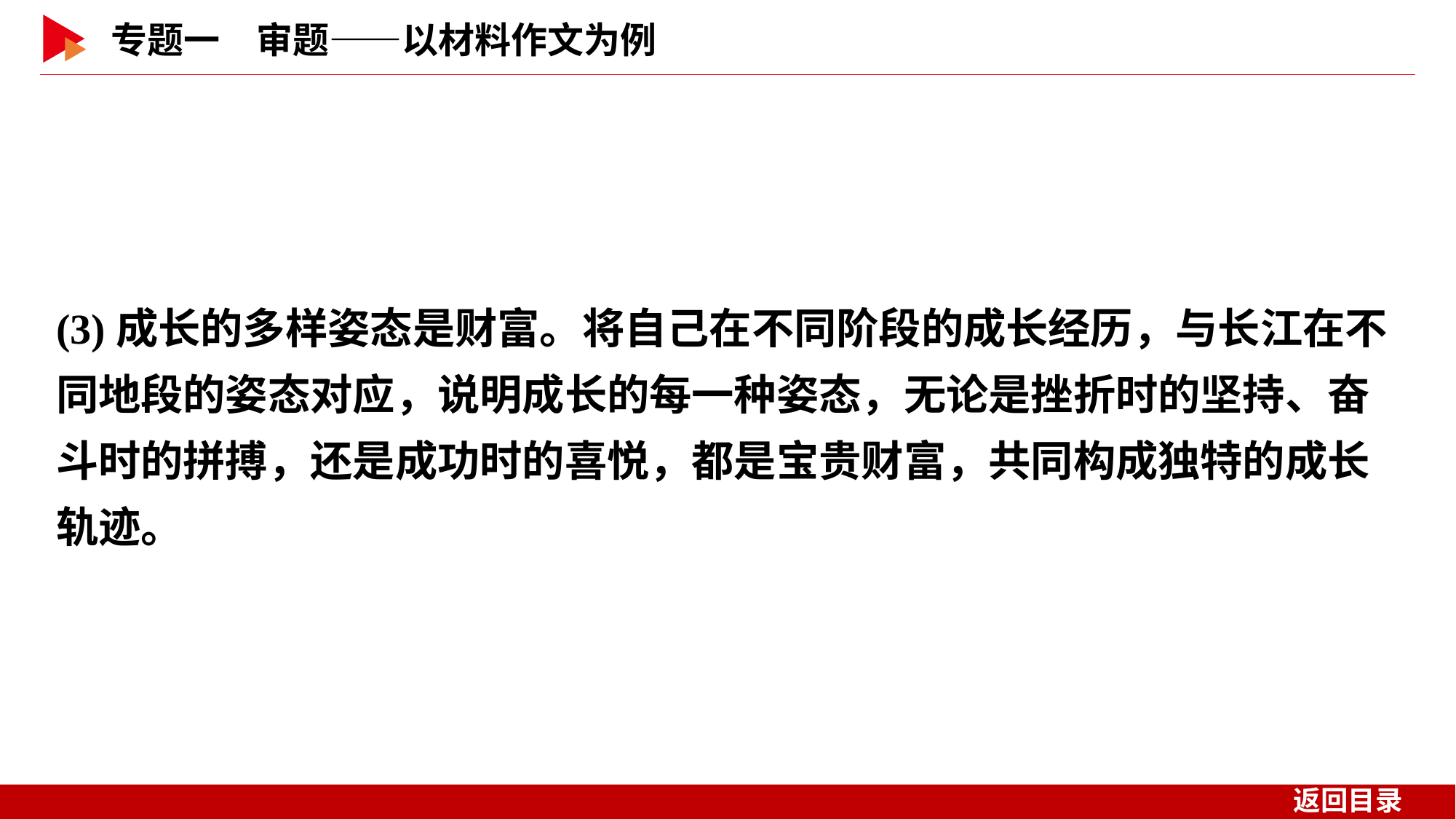

(3)成长的多样姿态是财富。将自己在不同阶段的成长经历，与长江在不同地段的姿态对应，说明成长的每一种姿态，无论是挫折时的坚持、奋斗时的拼搏，还是成功时的喜悦，都是宝贵财富，共同构成独特的成长轨迹。